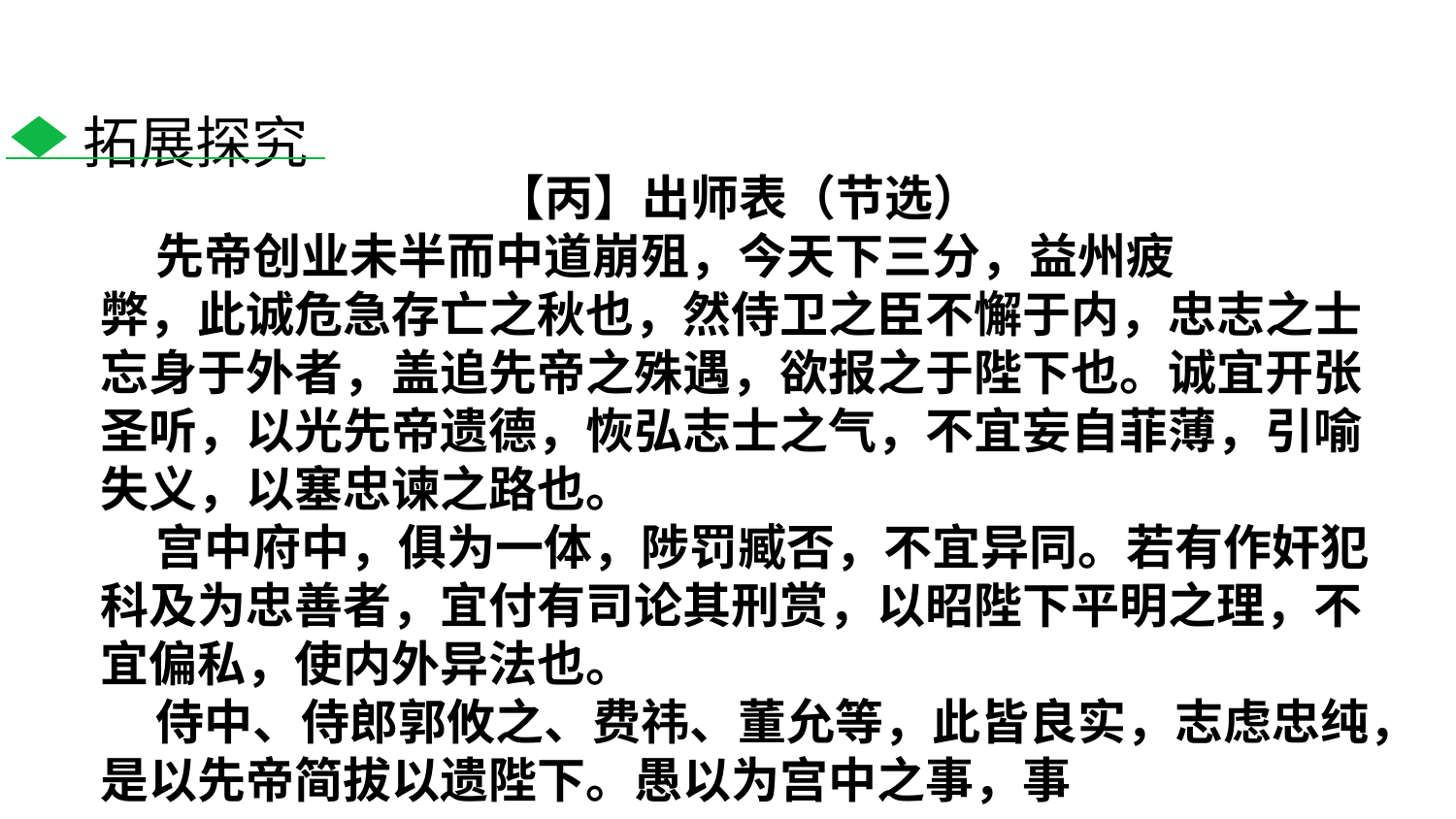

拓展探究

【丙】出师表（节选）
    先帝创业未半而中道崩殂，今天下三分，益州疲
弊，此诚危急存亡之秋也，然侍卫之臣不懈于内，忠志之士忘身于外者，盖追先帝之殊遇，欲报之于陛下也。诚宜开张圣听，以光先帝遗德，恢弘志士之气，不宜妄自菲薄，引喻失义，以塞忠谏之路也。
    宫中府中，俱为一体，陟罚臧否，不宜异同。若有作奸犯科及为忠善者，宜付有司论其刑赏，以昭陛下平明之理，不宜偏私，使内外异法也。
    侍中、侍郎郭攸之、费祎、董允等，此皆良实，志虑忠纯，是以先帝简拔以遗陛下。愚以为宫中之事，事